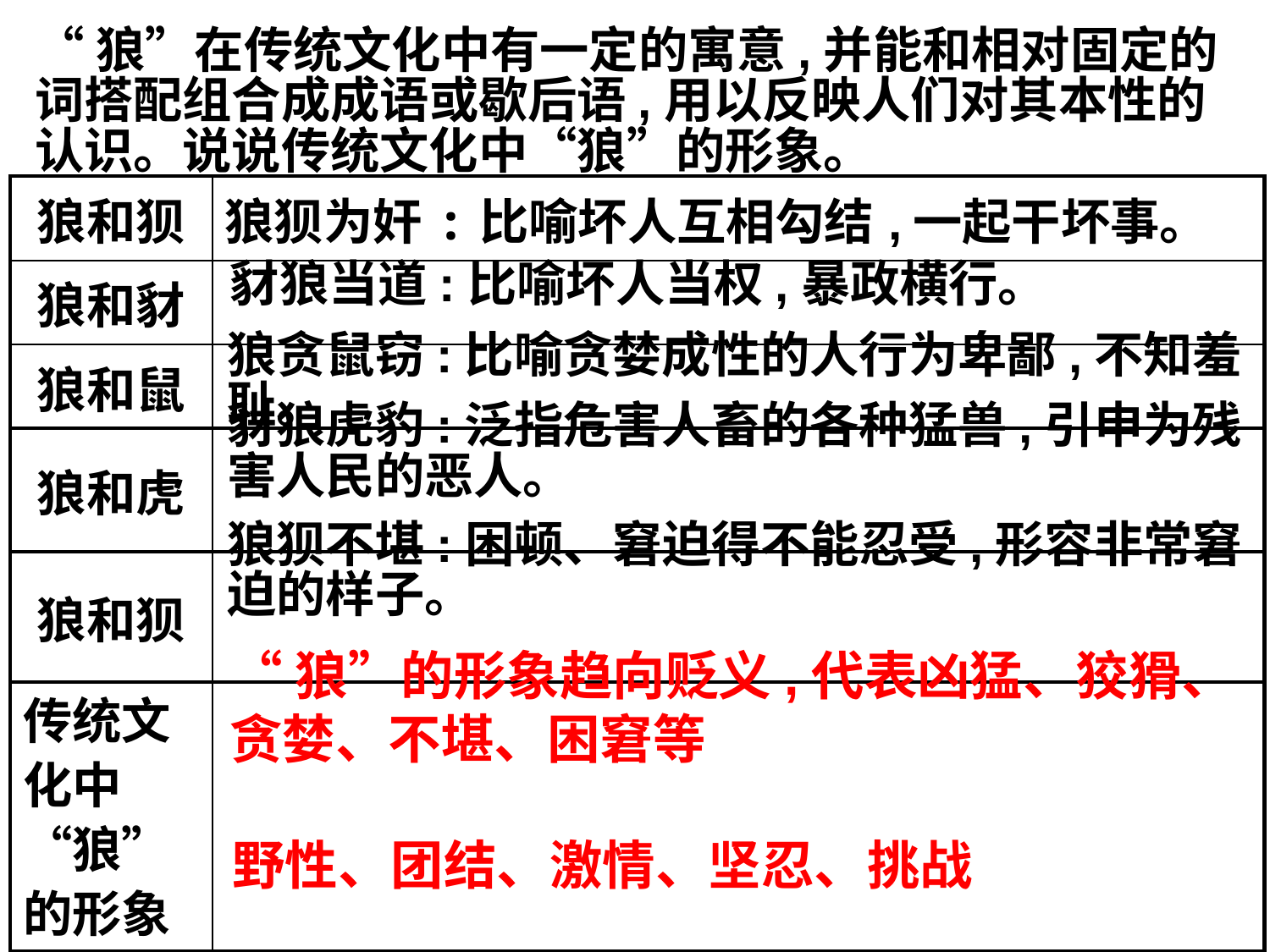

“狼”在传统文化中有一定的寓意,并能和相对固定的词搭配组合成成语或歇后语,用以反映人们对其本性的认识。说说传统文化中“狼”的形象。
| 狼和狈 | 狼狈为奸:比喻坏人互相勾结,一起干坏事。 |
| --- | --- |
| 狼和豺 |  |
| 狼和鼠 |  |
| 狼和虎 |  |
| 狼和狈 |  |
| 传统文化中“狼”的形象 |  |
| “狼”的新形象 |  |
豺狼当道:比喻坏人当权,暴政横行。
狼贪鼠窃:比喻贪婪成性的人行为卑鄙,不知羞耻。
豺狼虎豹:泛指危害人畜的各种猛兽,引申为残害人民的恶人。
狼狈不堪:困顿、窘迫得不能忍受,形容非常窘迫的样子。
“狼”的形象趋向贬义,代表凶猛、狡猾、贪婪、不堪、困窘等
野性、团结、激情、坚忍、挑战